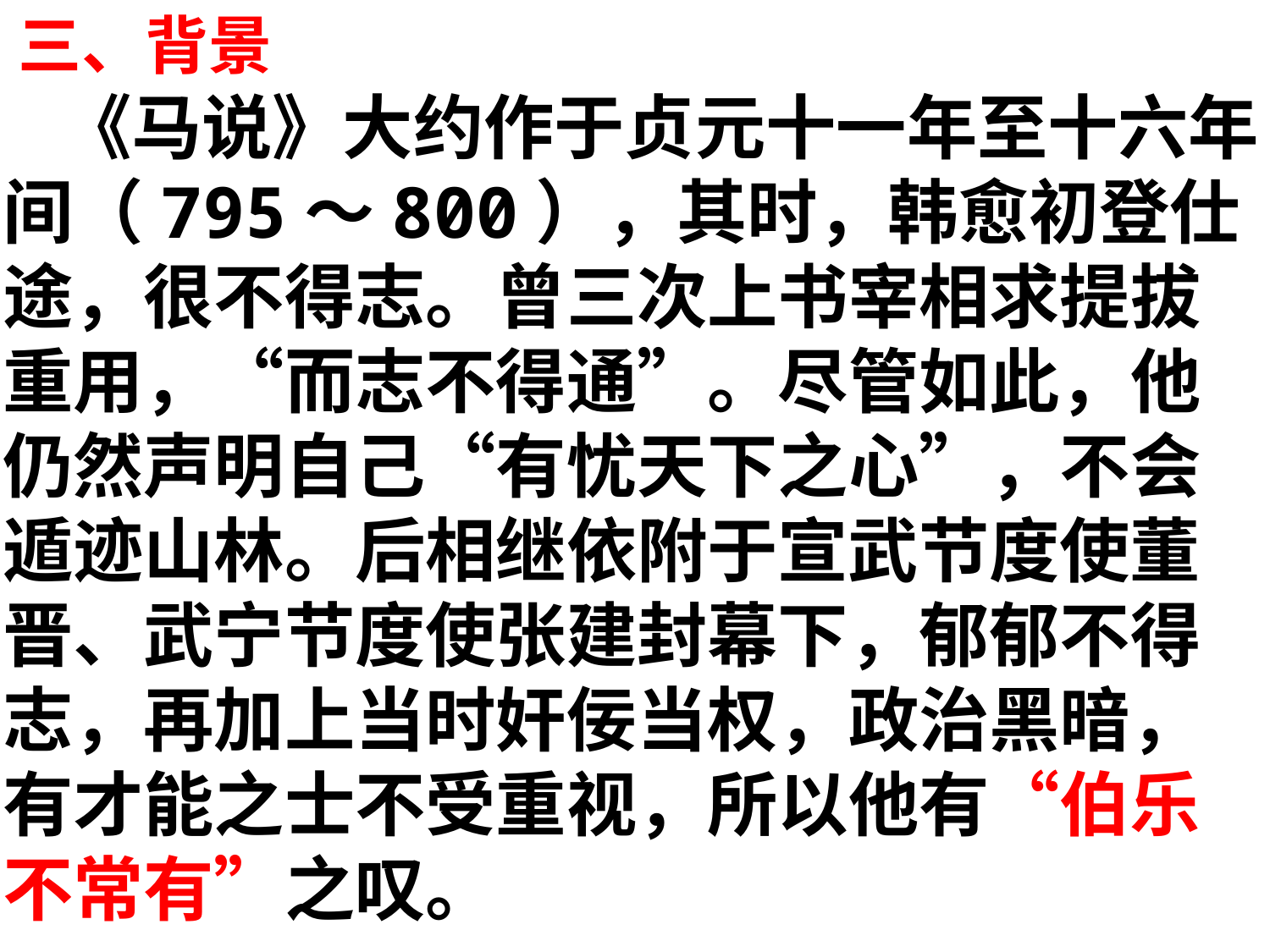

三、背景
#
   《马说》大约作于贞元十一年至十六年间（795～800），其时，韩愈初登仕途，很不得志。曾三次上书宰相求提拔重用，“而志不得通”。尽管如此，他仍然声明自己“有忧天下之心”，不会遁迹山林。后相继依附于宣武节度使董晋、武宁节度使张建封幕下，郁郁不得志，再加上当时奸佞当权，政治黑暗，有才能之士不受重视，所以他有“伯乐不常有”之叹。